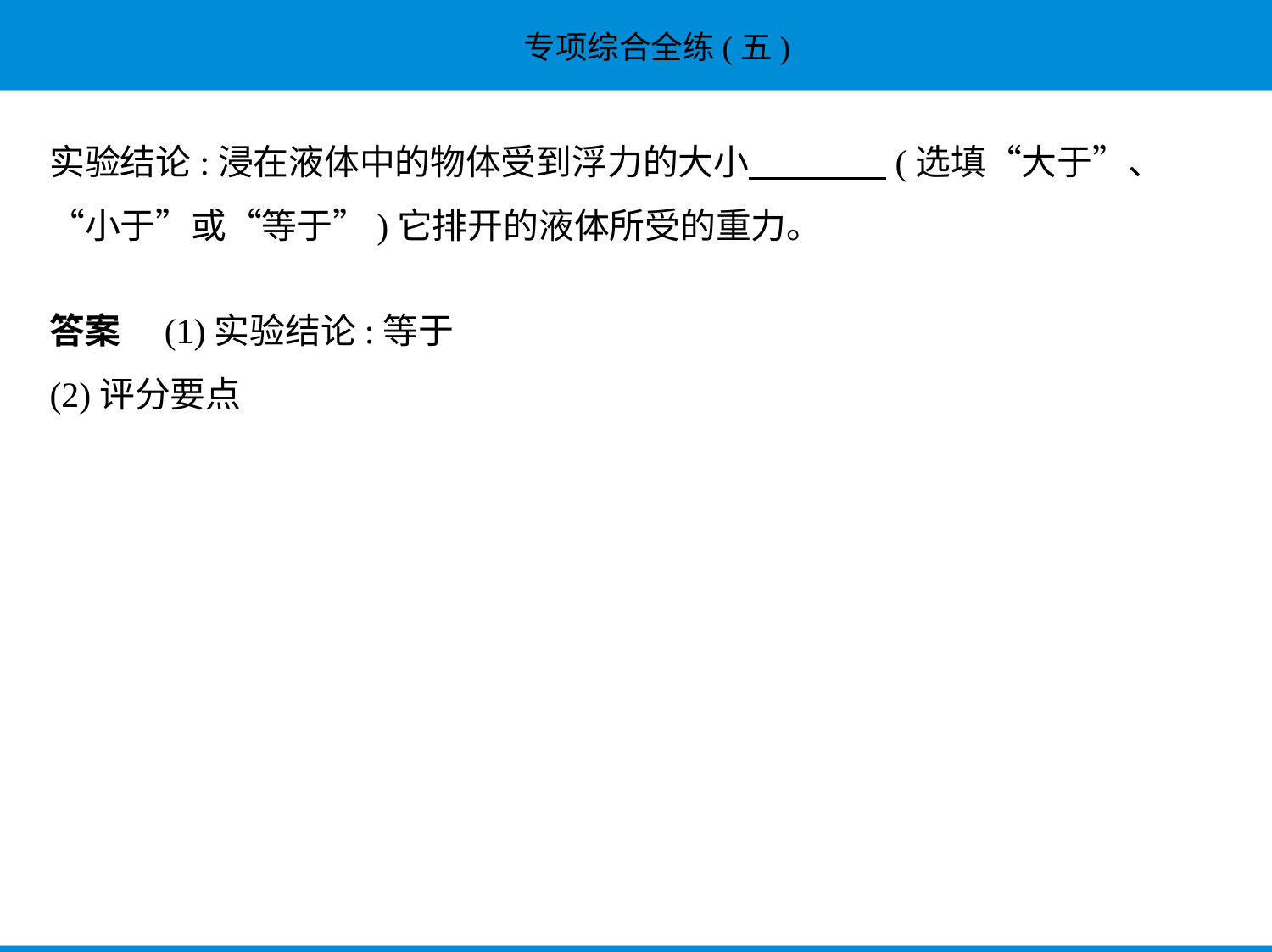

实验结论:浸在液体中的物体受到浮力的大小　　　    (选填“大于”、
“小于”或“等于”)它排开的液体所受的重力。
答案　(1)实验结论:等于
(2)评分要点